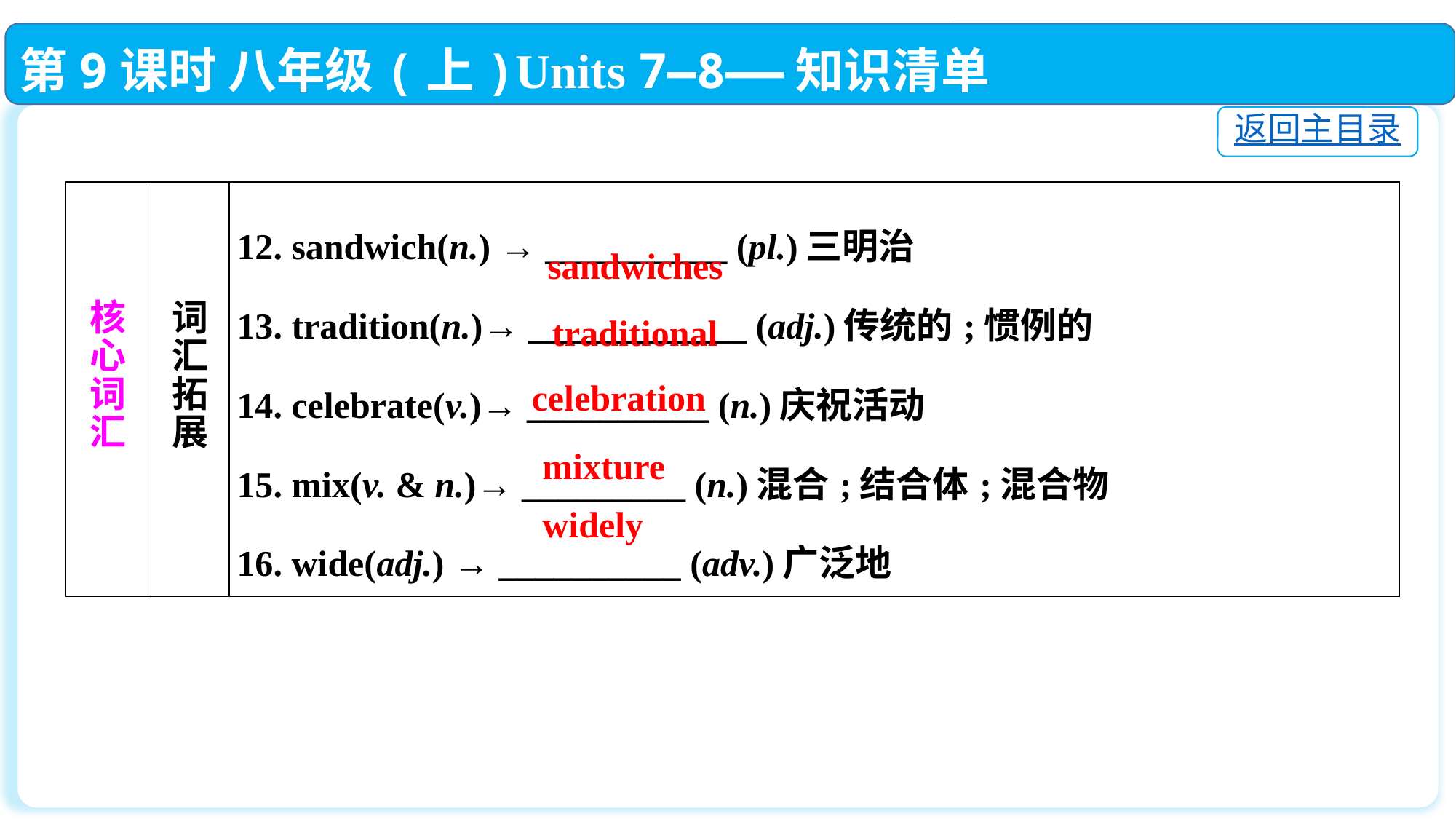

第9课时 八年级(上)Units 7—8——知识清单

返回主目录
| 核 心 词 汇 | 词 汇 拓 展 | 12. sandwich(n.) → \_\_\_\_\_\_\_\_\_\_ (pl.)三明治 13. tradition(n.)→ \_\_\_\_\_\_\_\_\_\_\_\_ (adj.)传统的;惯例的 14. celebrate(v.)→ \_\_\_\_\_\_\_\_\_\_ (n.)庆祝活动 15. mix(v. & n.)→ \_\_\_\_\_\_\_\_\_ (n.)混合;结合体;混合物 16. wide(adj.) → \_\_\_\_\_\_\_\_\_\_ (adv.)广泛地 |
| --- | --- | --- |
 sandwiches
traditional
celebration
mixture
widely